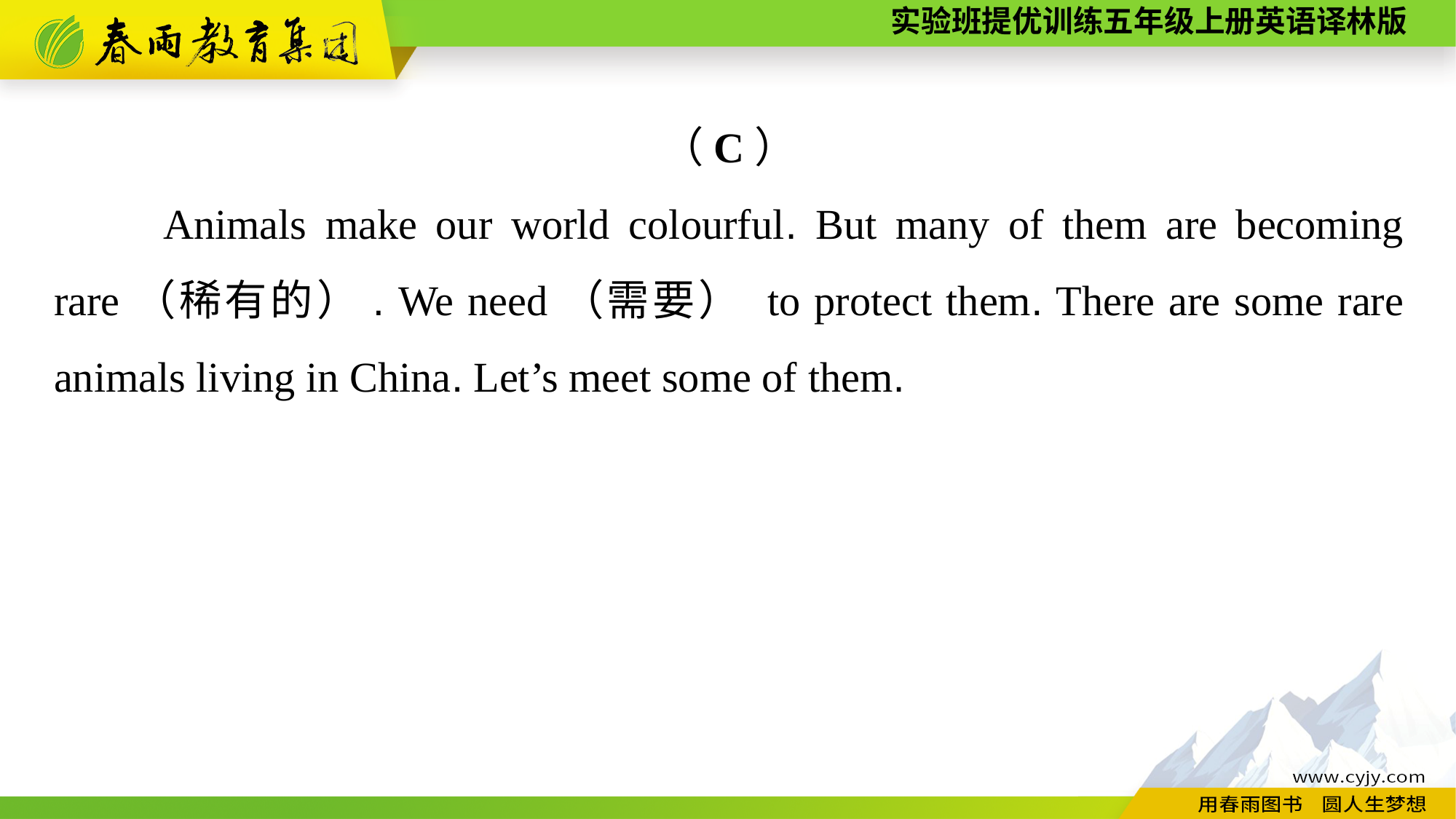

（C）
	Animals make our world colourful. But many of them are becoming rare（稀有的）. We need（需要） to protect them. There are some rare animals living in China. Let’s meet some of them.